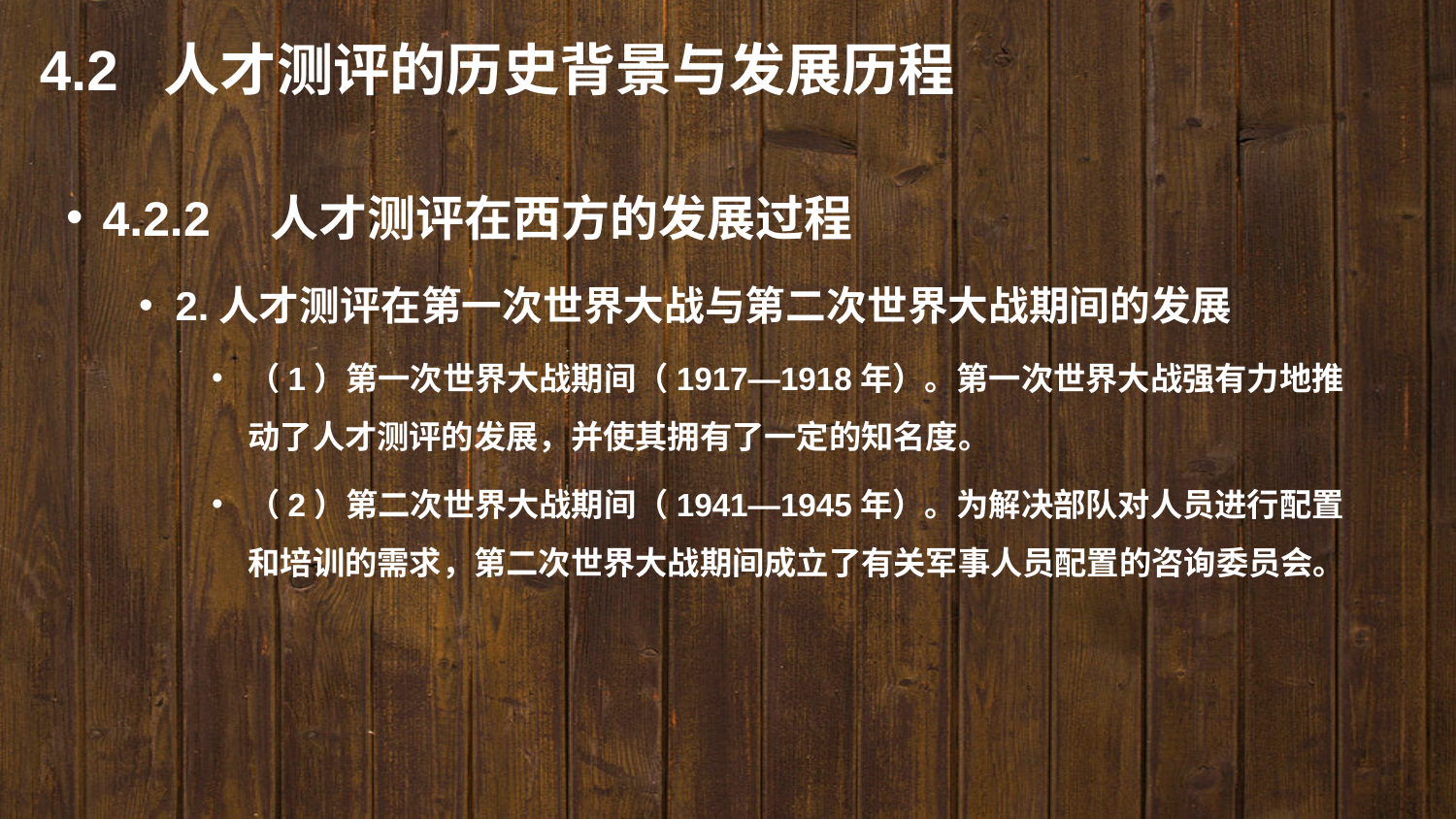

4.2  人才测评的历史背景与发展历程
4.2.2　人才测评在西方的发展过程
2.人才测评在第一次世界大战与第二次世界大战期间的发展
（1）第一次世界大战期间（1917—1918年）。第一次世界大战强有力地推动了人才测评的发展，并使其拥有了一定的知名度。
（2）第二次世界大战期间（1941—1945年）。为解决部队对人员进行配置和培训的需求，第二次世界大战期间成立了有关军事人员配置的咨询委员会。